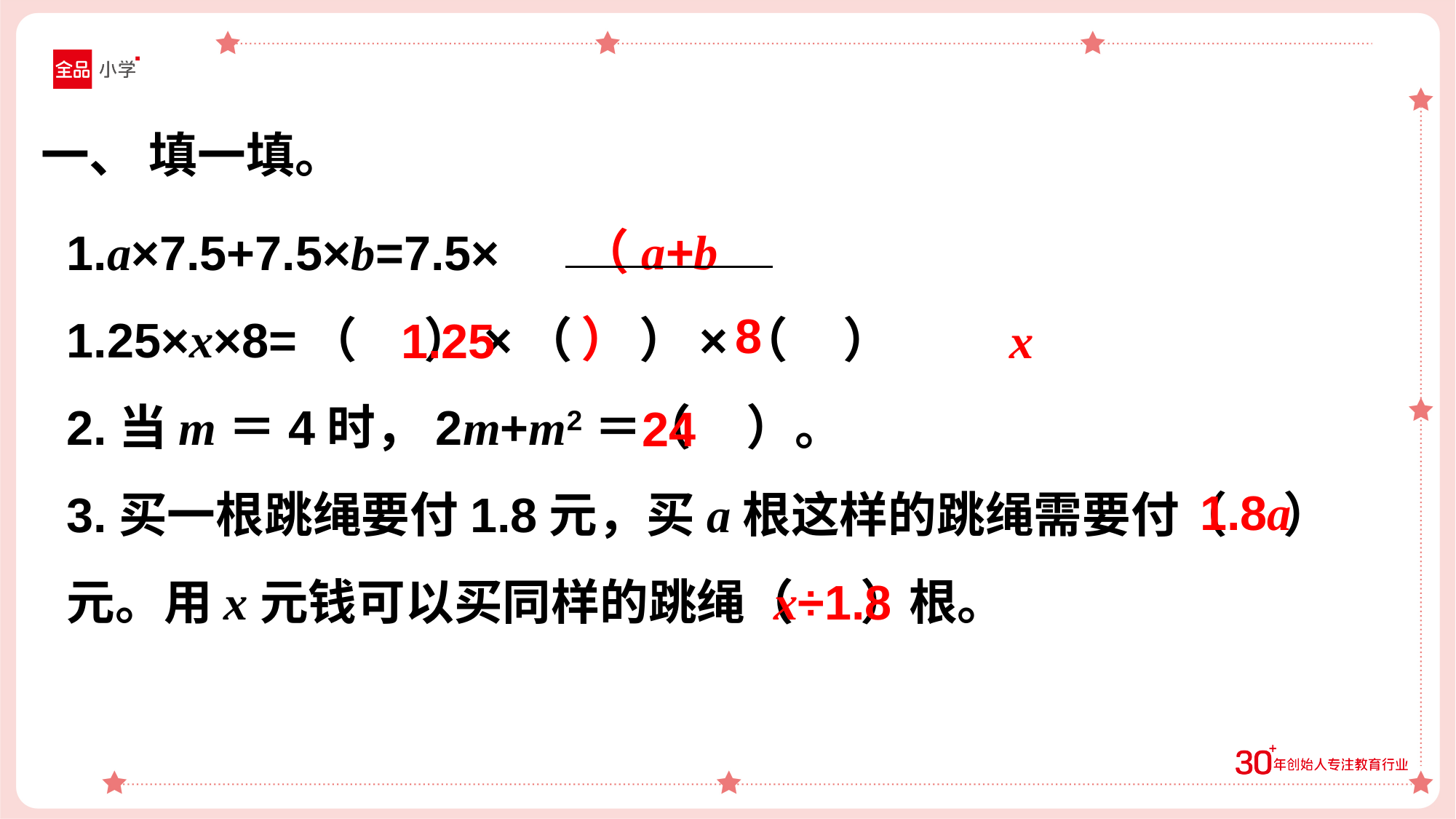

一、 填一填。
1.a×7.5+7.5×b=7.5×
1.25×x×8=（      ）×（      ）×（     ）
2.当m＝4时，2m+m2＝（     ）。
3.买一根跳绳要付1.8元，买a根这样的跳绳需要付（     ）元。用x元钱可以买同样的跳绳（      ）根。
（a+b）
8
1.25
x
24
1.8a
x÷1.8